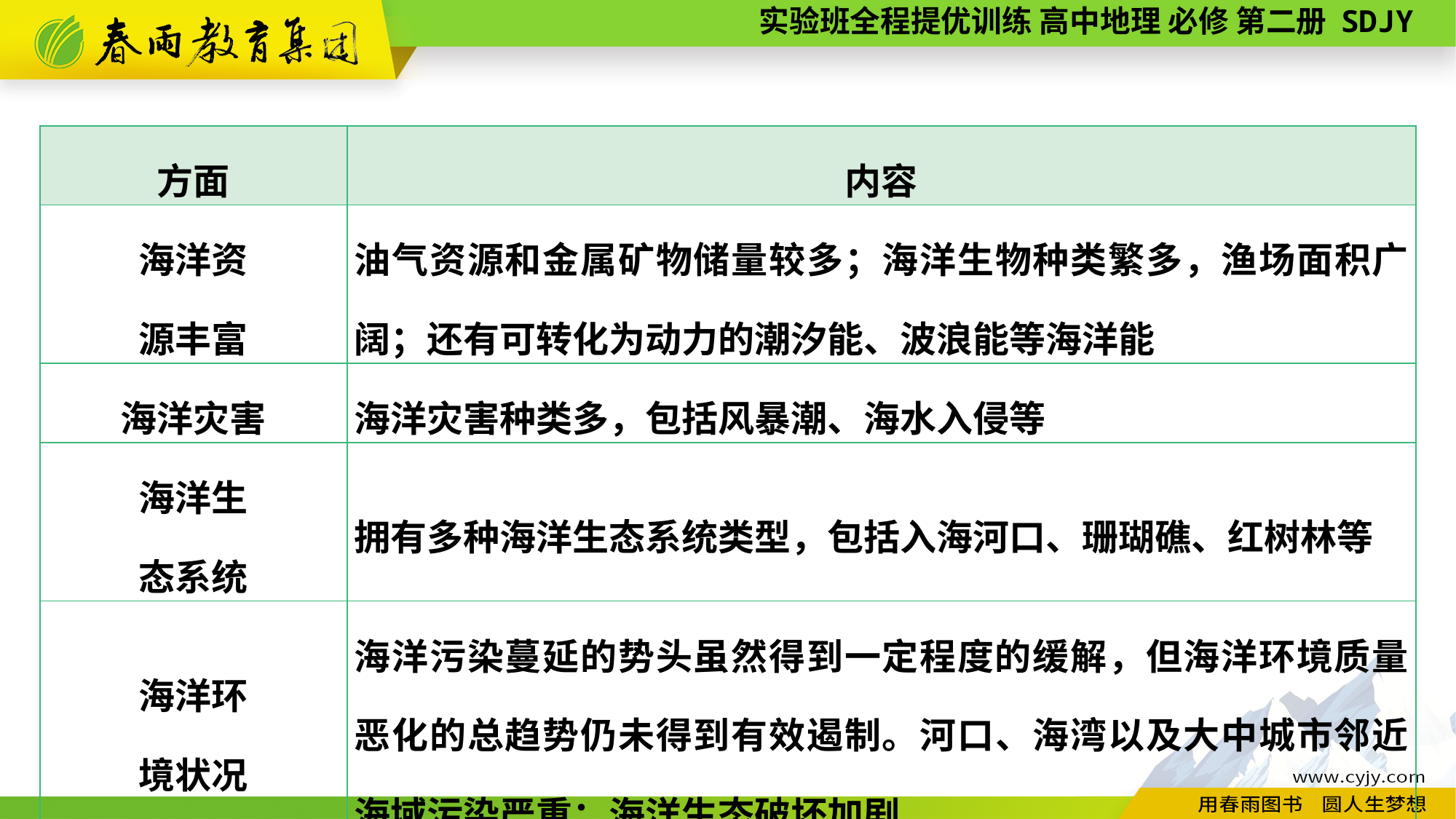

| 方面 | 内容 |
| --- | --- |
| 海洋资 源丰富 | 油气资源和金属矿物储量较多；海洋生物种类繁多，渔场面积广阔；还有可转化为动力的潮汐能、波浪能等海洋能 |
| 海洋灾害 | 海洋灾害种类多，包括风暴潮、海水入侵等 |
| 海洋生 态系统 | 拥有多种海洋生态系统类型，包括入海河口、珊瑚礁、红树林等 |
| 海洋环 境状况 | 海洋污染蔓延的势头虽然得到一定程度的缓解，但海洋环境质量恶化的总趋势仍未得到有效遏制。河口、海湾以及大中城市邻近海域污染严重；海洋生态破坏加剧 |